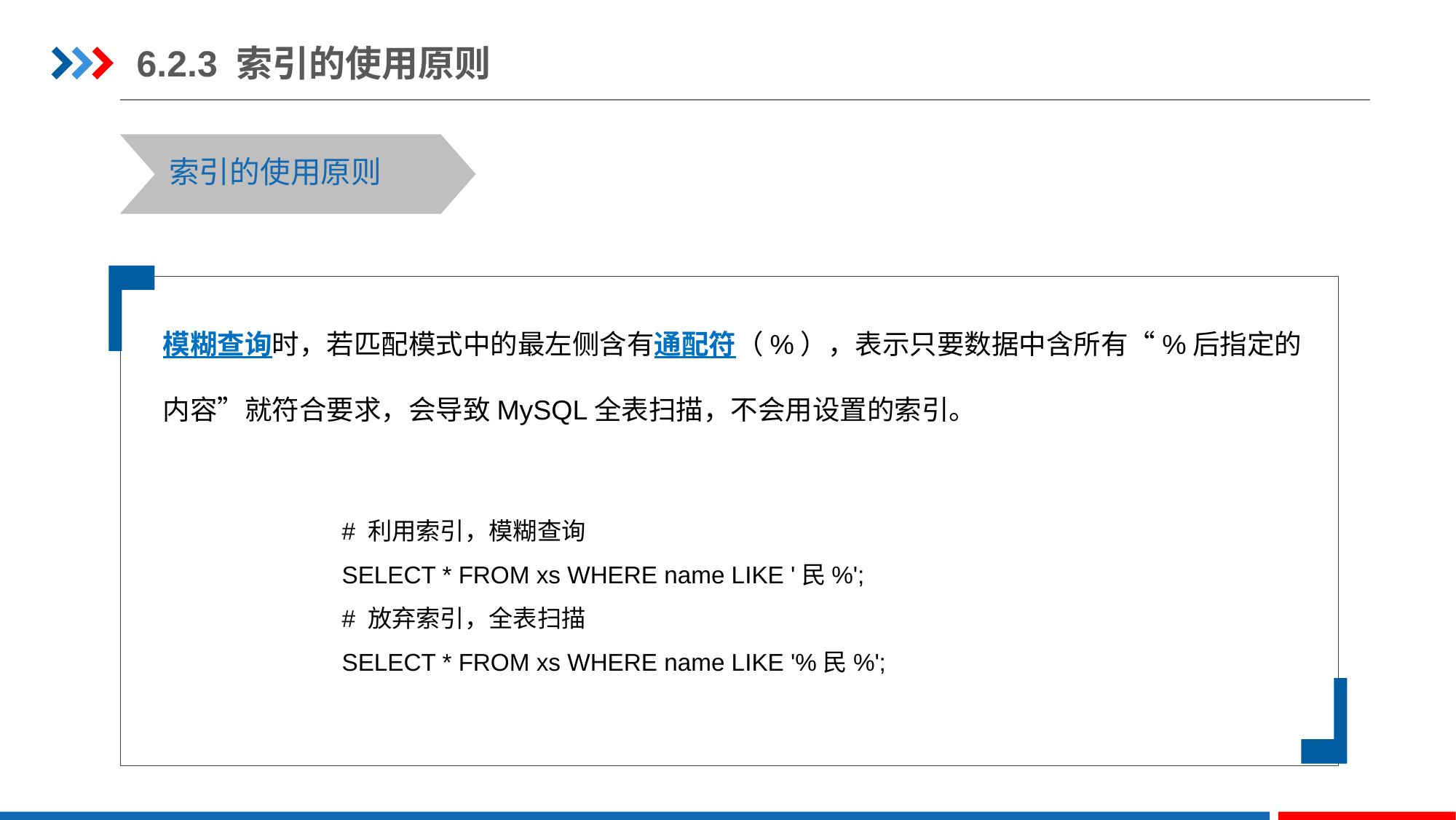

6.2.3 索引的使用原则

索引的使用原则

模糊查询时，若匹配模式中的最左侧含有通配符（%），表示只要数据中含所有“%后指定的内容”就符合要求，会导致MySQL全表扫描，不会用设置的索引。
# 利用索引，模糊查询
SELECT * FROM xs WHERE name LIKE '民%';
# 放弃索引，全表扫描
SELECT * FROM xs WHERE name LIKE '%民%';